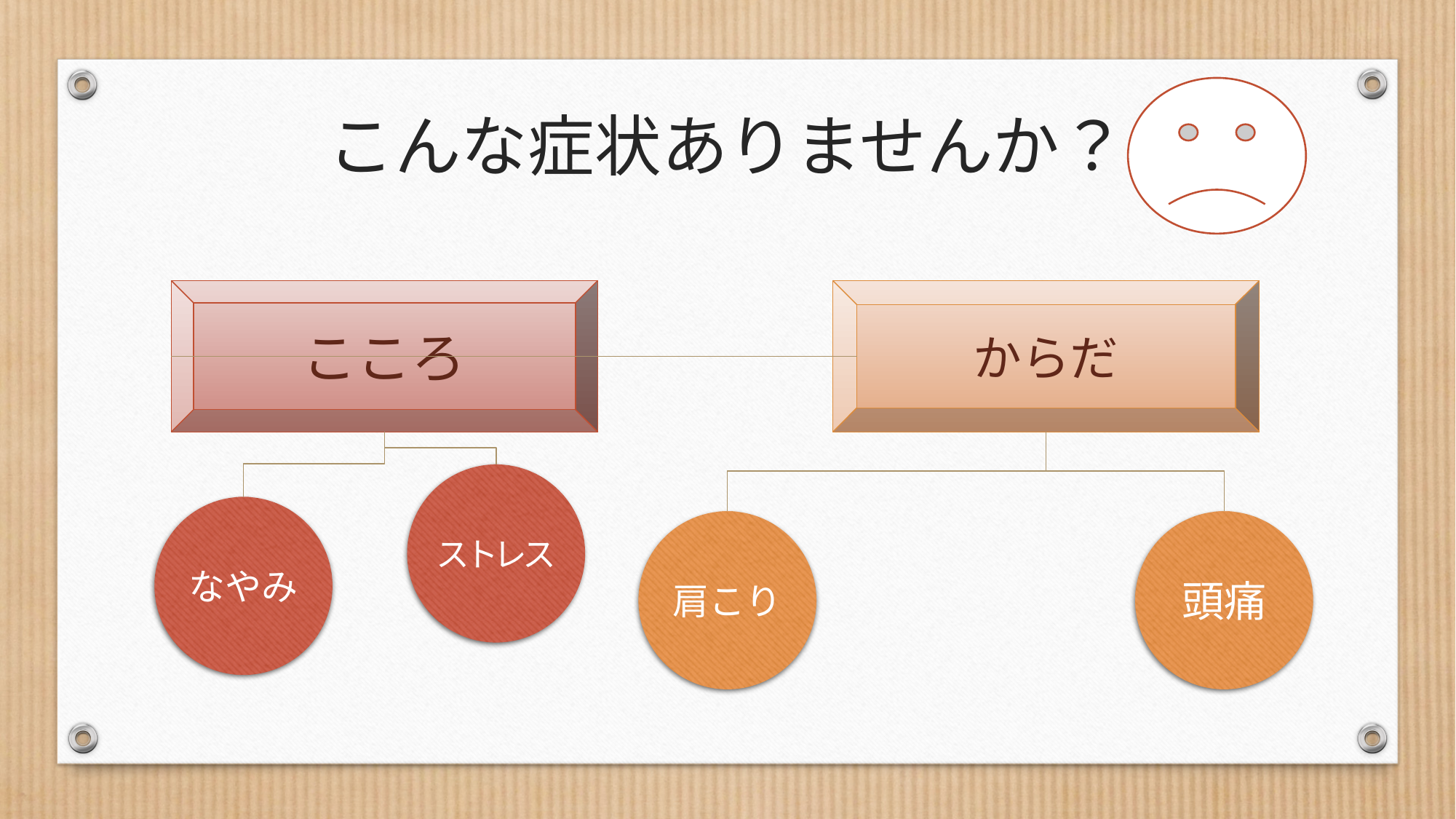

# こんな症状ありませんか？

こころ
からだ
ストレス
なやみ
肩こり
頭痛